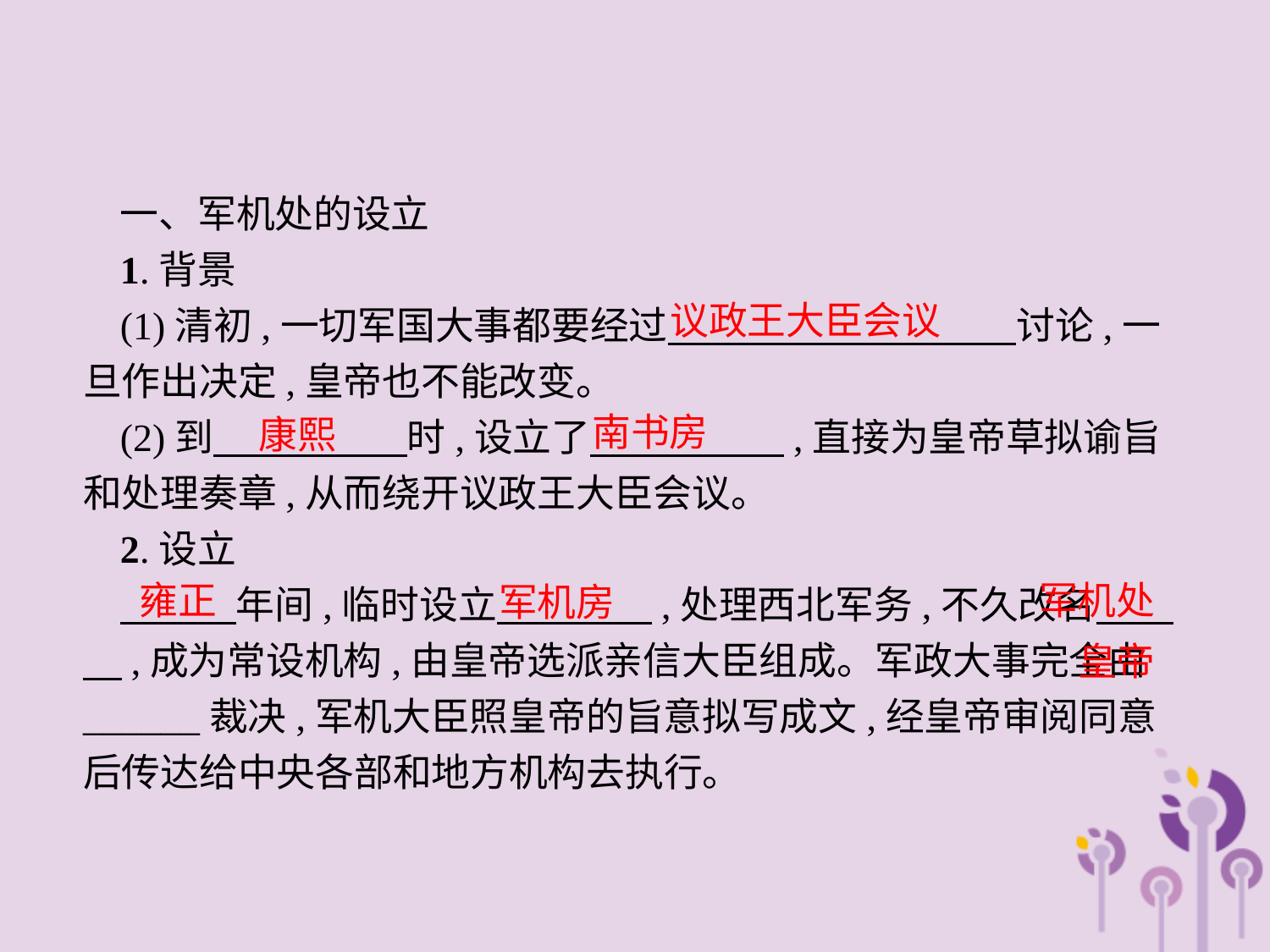

一、军机处的设立
1.背景
(1)清初,一切军国大事都要经过　　　　　　　　　讨论,一旦作出决定,皇帝也不能改变。
(2)到　　　　　时,设立了　　　　　,直接为皇帝草拟谕旨和处理奏章,从而绕开议政王大臣会议。
2.设立
　　　年间,临时设立　　　　,处理西北军务,不久改名　　　,成为常设机构,由皇帝选派亲信大臣组成。军政大事完全由______裁决,军机大臣照皇帝的旨意拟写成文,经皇帝审阅同意后传达给中央各部和地方机构去执行。
议政王大臣会议
南书房
康熙
雍正
军机处
军机房
皇帝